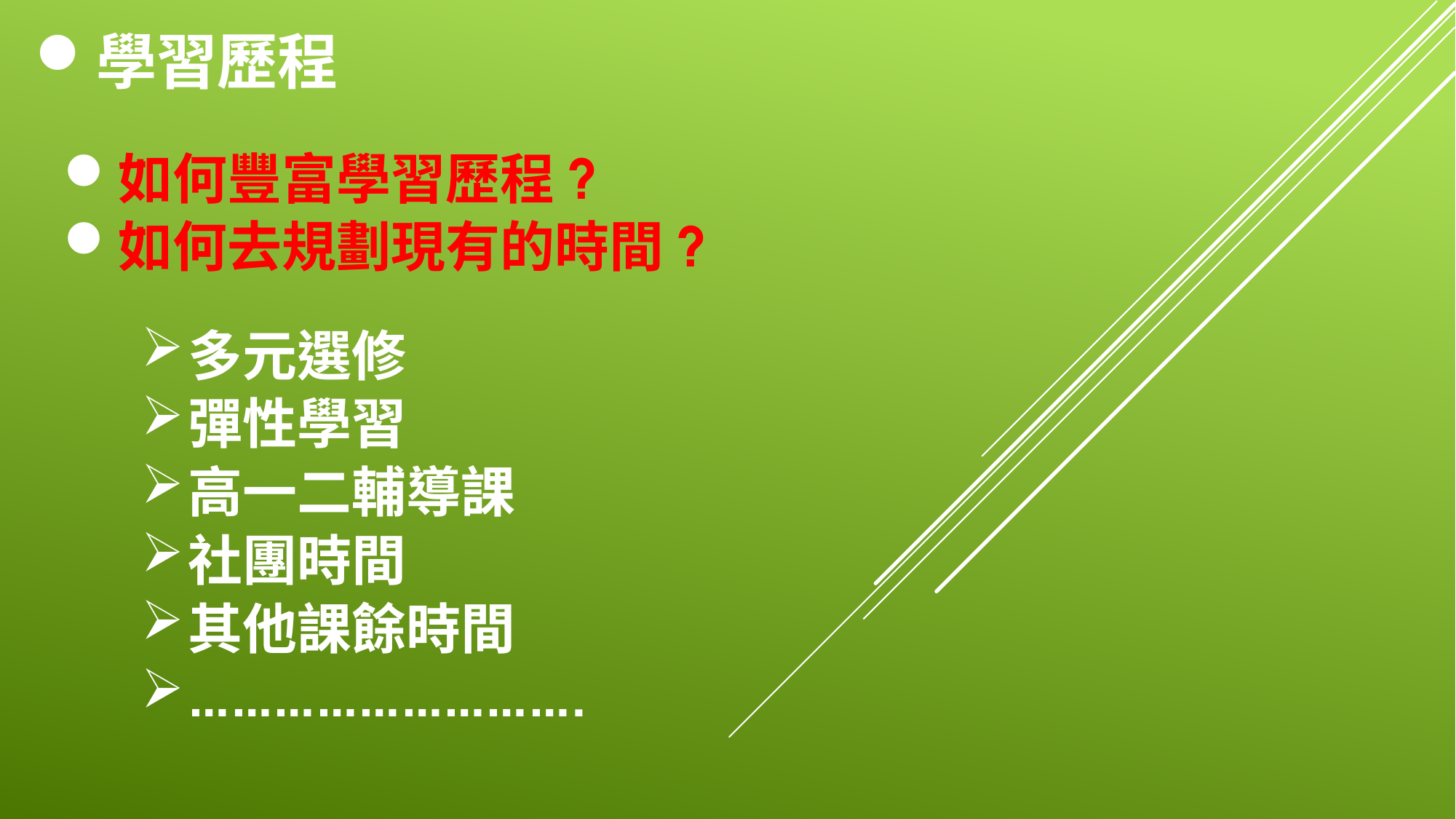

學習歷程
如何豐富學習歷程?
如何去規劃現有的時間?
多元選修
彈性學習
高一二輔導課
社團時間
其他課餘時間
……………………….